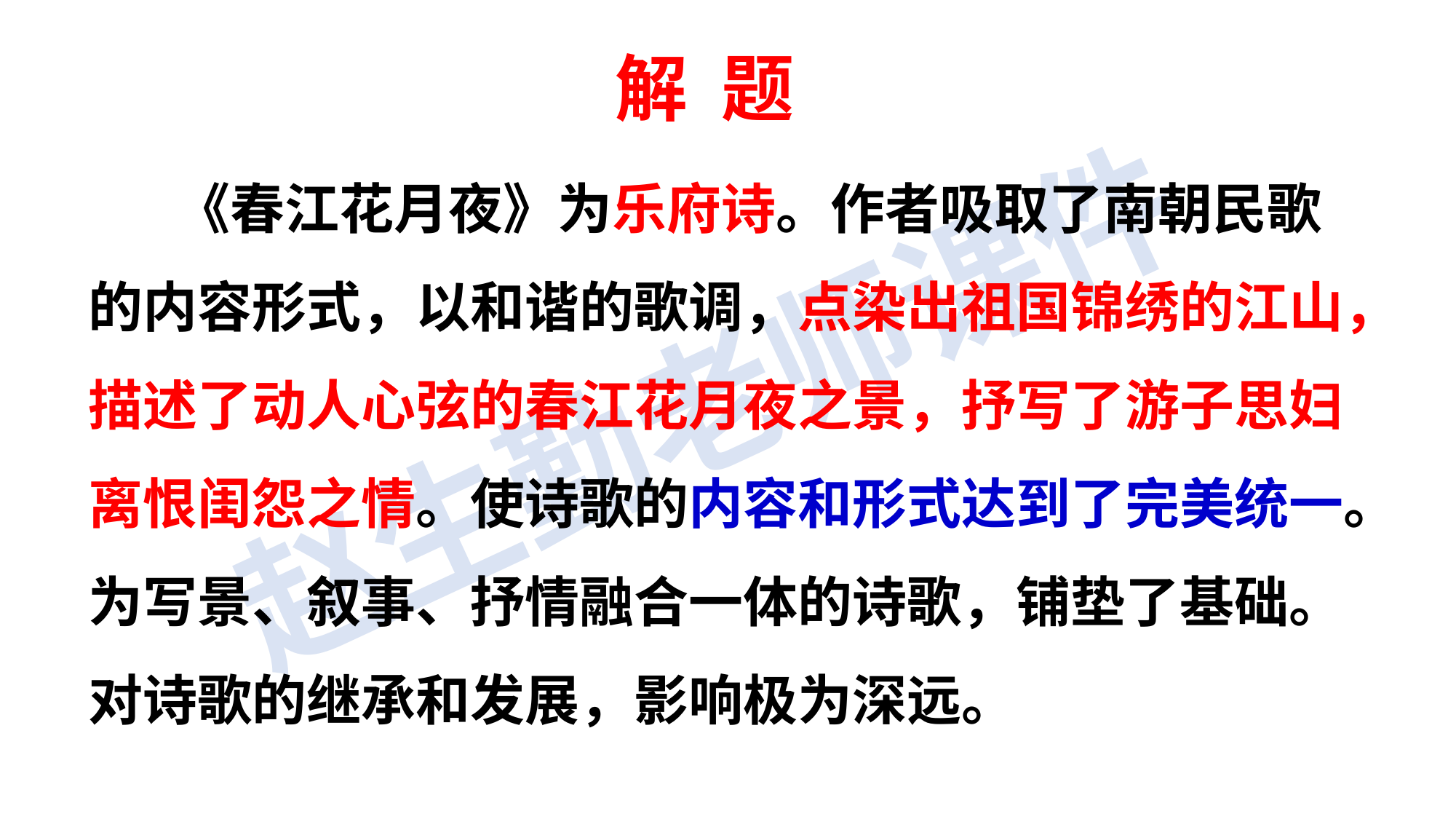

解  题
      《春江花月夜》为乐府诗。作者吸取了南朝民歌的内容形式，以和谐的歌调，点染出祖国锦绣的江山，描述了动人心弦的春江花月夜之景，抒写了游子思妇离恨闺怨之情。使诗歌的内容和形式达到了完美统一。为写景、叙事、抒情融合一体的诗歌，铺垫了基础。对诗歌的继承和发展，影响极为深远。